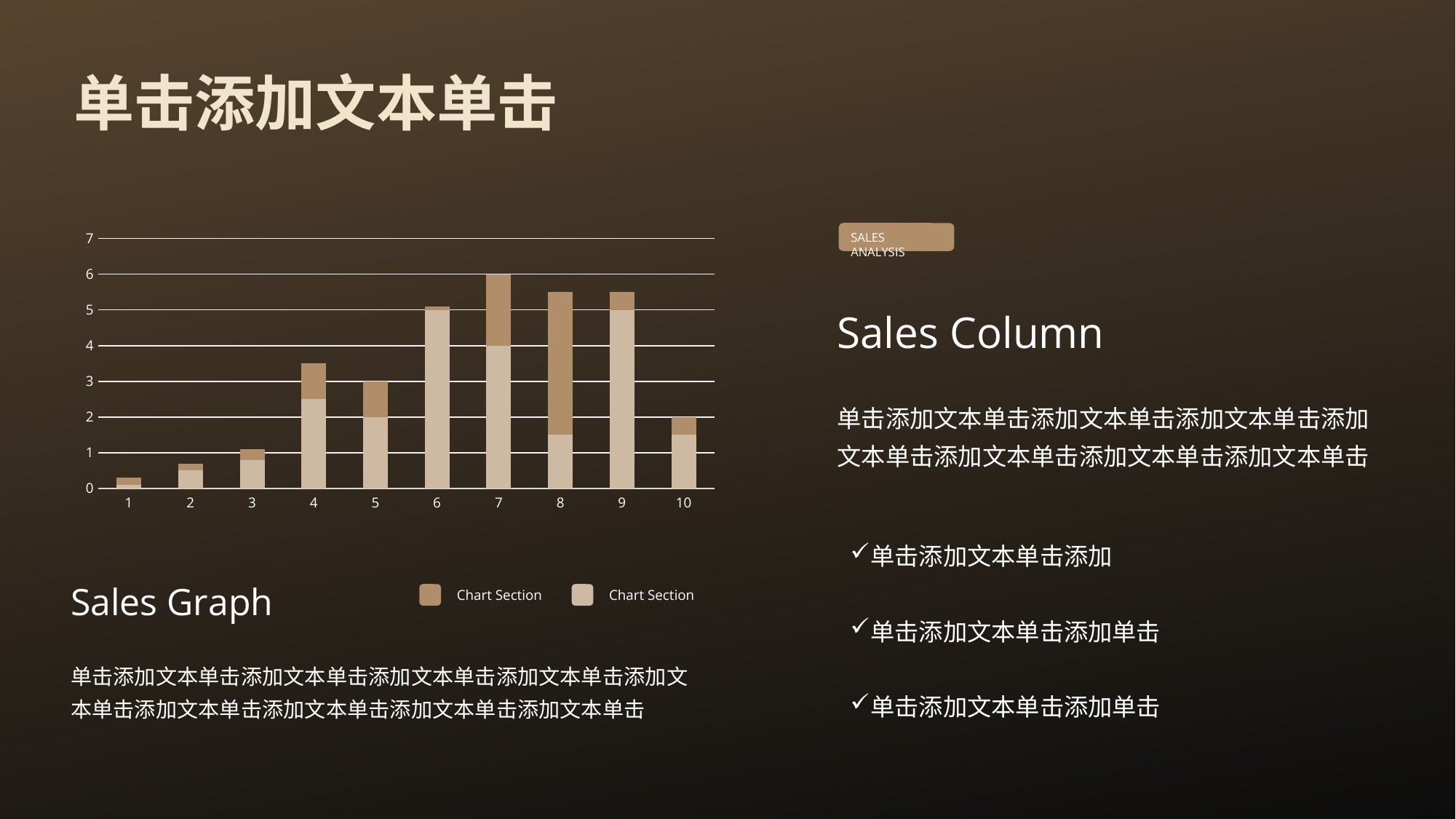

单击添加文本单击

### Chart

| Category | Series 1 | Series 2 |
|---|---|---|
| 1 | 0.1 | 0.2 |
| 2 | 0.5 | 0.2 |
| 3 | 0.8 | 0.3 |
| 4 | 2.5 | 1.0 |
| 5 | 2.0 | 1.0 |
| 6 | 5.0 | 0.1 |
| 7 | 4.0 | 2.0 |
| 8 | 1.5 | 4.0 |
| 9 | 5.0 | 0.5 |
| 10 | 1.5 | 0.5 |
SALES ANALYSIS
Sales Column

单击添加文本单击添加文本单击添加文本单击添加文本单击添加文本单击添加文本单击添加文本单击
单击添加文本单击添加

单击添加文本单击添加单击

单击添加文本单击添加单击
Sales Graph

单击添加文本单击添加文本单击添加文本单击添加文本单击添加文本单击添加文本单击添加文本单击添加文本单击添加文本单击
Chart Section
Chart Section